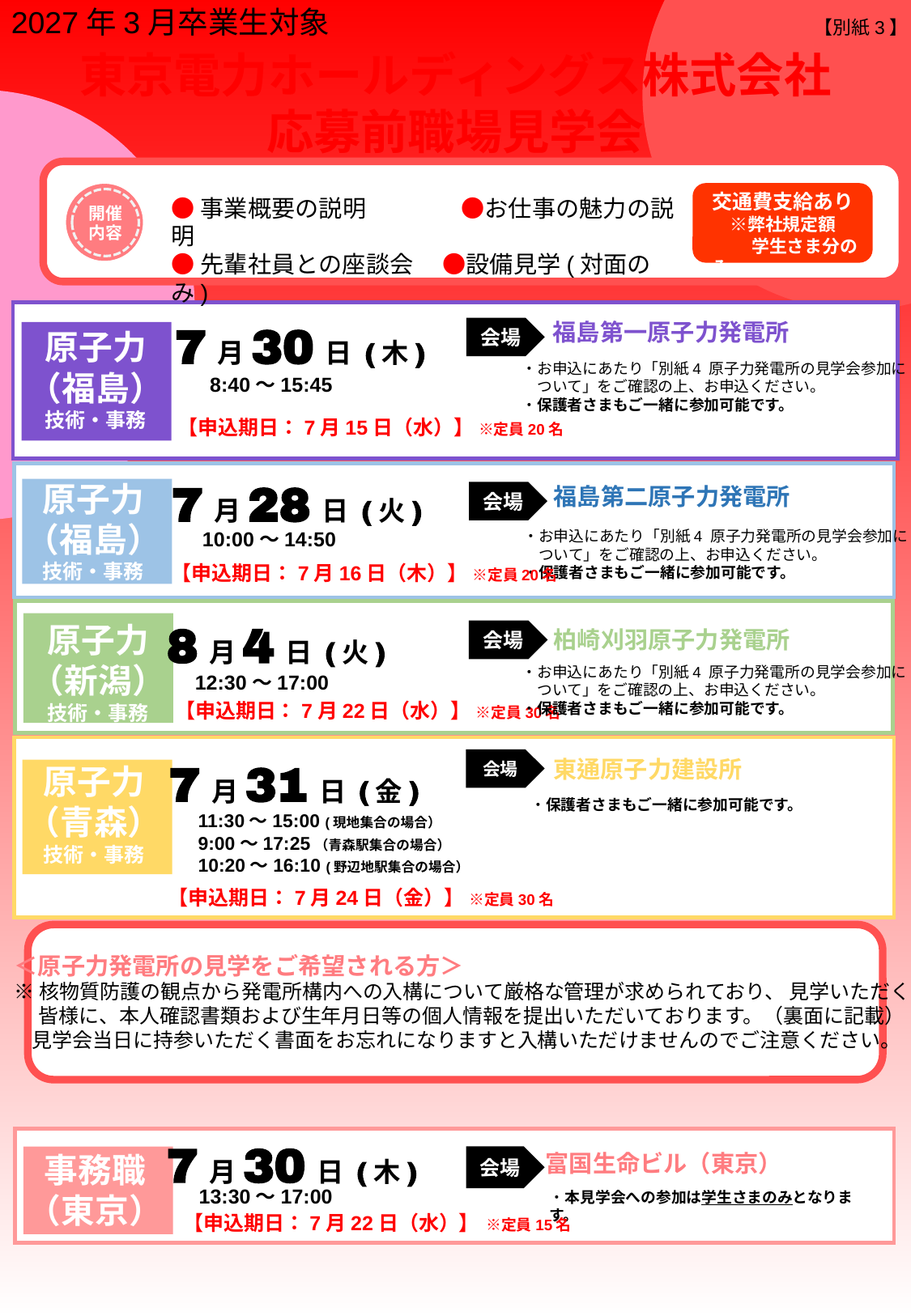

2027年3月卒業生対象
【別紙3】
東京電力ホールディングス株式会社
応募前職場見学会

交通費支給あり
　※弊社規定額
　　 学生さま分のみ

●事業概要の説明　　　　●お仕事の魅力の説明
●先輩社員との座談会　 ●設備見学(対面のみ)

開催
内容

7月30日 (木)
福島第一原子力発電所
会場
原子力
（福島）
技術・事務

・お申込にあたり「別紙4 原子力発電所の見学会参加に
　ついて」をご確認の上、お申込ください。
・保護者さまもご一緒に参加可能です。
8:40～15:45
【申込期日：7月15日（水）】 ※定員20名

7月28日 (火)
10:00～14:50
【申込期日：7月16日（木）】 ※定員20名
原子力
（福島）
技術・事務

福島第二原子力発電所

会場
・お申込にあたり「別紙4 原子力発電所の見学会参加に
　ついて」をご確認の上、お申込ください。
・保護者さまもご一緒に参加可能です。

8月4日 (火)
12:30～17:00
【申込期日：7月22日（水）】 ※定員30名

原子力
（新潟）
技術・事務

柏崎刈羽原子力発電所
会場
・お申込にあたり「別紙4 原子力発電所の見学会参加に
　ついて」をご確認の上、お申込ください。
・保護者さまもご一緒に参加可能です。

7月31日 (金)
東通原子力建設所
会場
原子力
（青森）
技術・事務

・保護者さまもご一緒に参加可能です。
11:30～15:00 (現地集合の場合）
9:00～17:25（青森駅集合の場合）
10:20～16:10 (野辺地駅集合の場合）
【申込期日：7月24日（金）】 ※定員30名

＜原子力発電所の見学をご希望される方＞
※核物質防護の観点から発電所構内への入構について厳格な管理が求められており、 見学いただく
　 皆様に、本人確認書類および生年月日等の個人情報を提出いただいております。（裏面に記載）
   見学会当日に持参いただく書面をお忘れになりますと入構いただけませんのでご注意ください。

7月30日 (木)
事務職
（東京）

富国生命ビル（東京）
会場

13:30～17:00
・本見学会への参加は学生さまのみとなります。
【申込期日：7月22日（水）】  ※定員15名